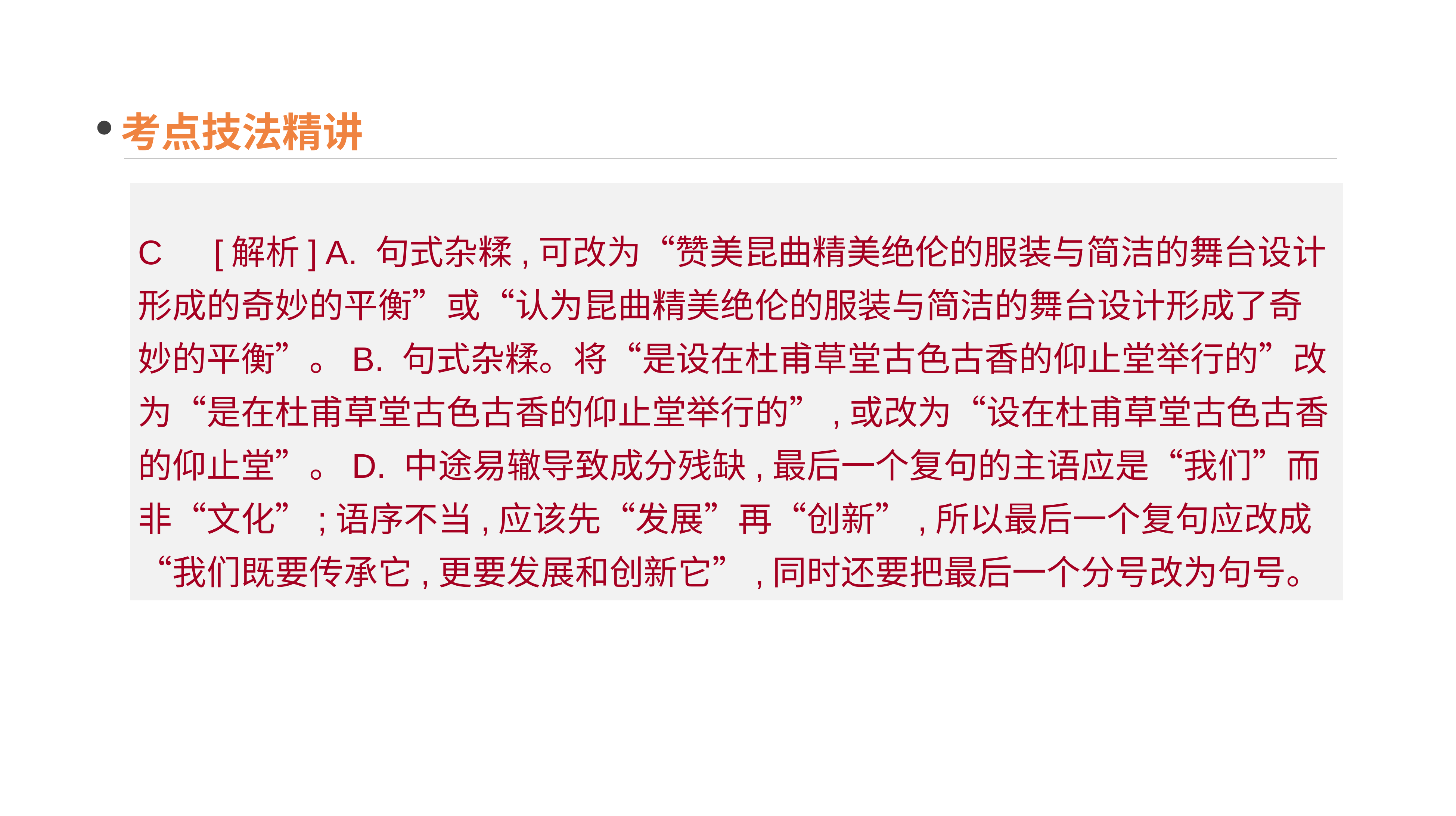

考点技法精讲

C　[解析] A. 句式杂糅,可改为“赞美昆曲精美绝伦的服装与简洁的舞台设计形成的奇妙的平衡”或“认为昆曲精美绝伦的服装与简洁的舞台设计形成了奇妙的平衡”。B. 句式杂糅。将“是设在杜甫草堂古色古香的仰止堂举行的”改为“是在杜甫草堂古色古香的仰止堂举行的”,或改为“设在杜甫草堂古色古香的仰止堂”。D. 中途易辙导致成分残缺,最后一个复句的主语应是“我们”而非“文化”;语序不当,应该先“发展”再“创新”,所以最后一个复句应改成“我们既要传承它,更要发展和创新它”,同时还要把最后一个分号改为句号。